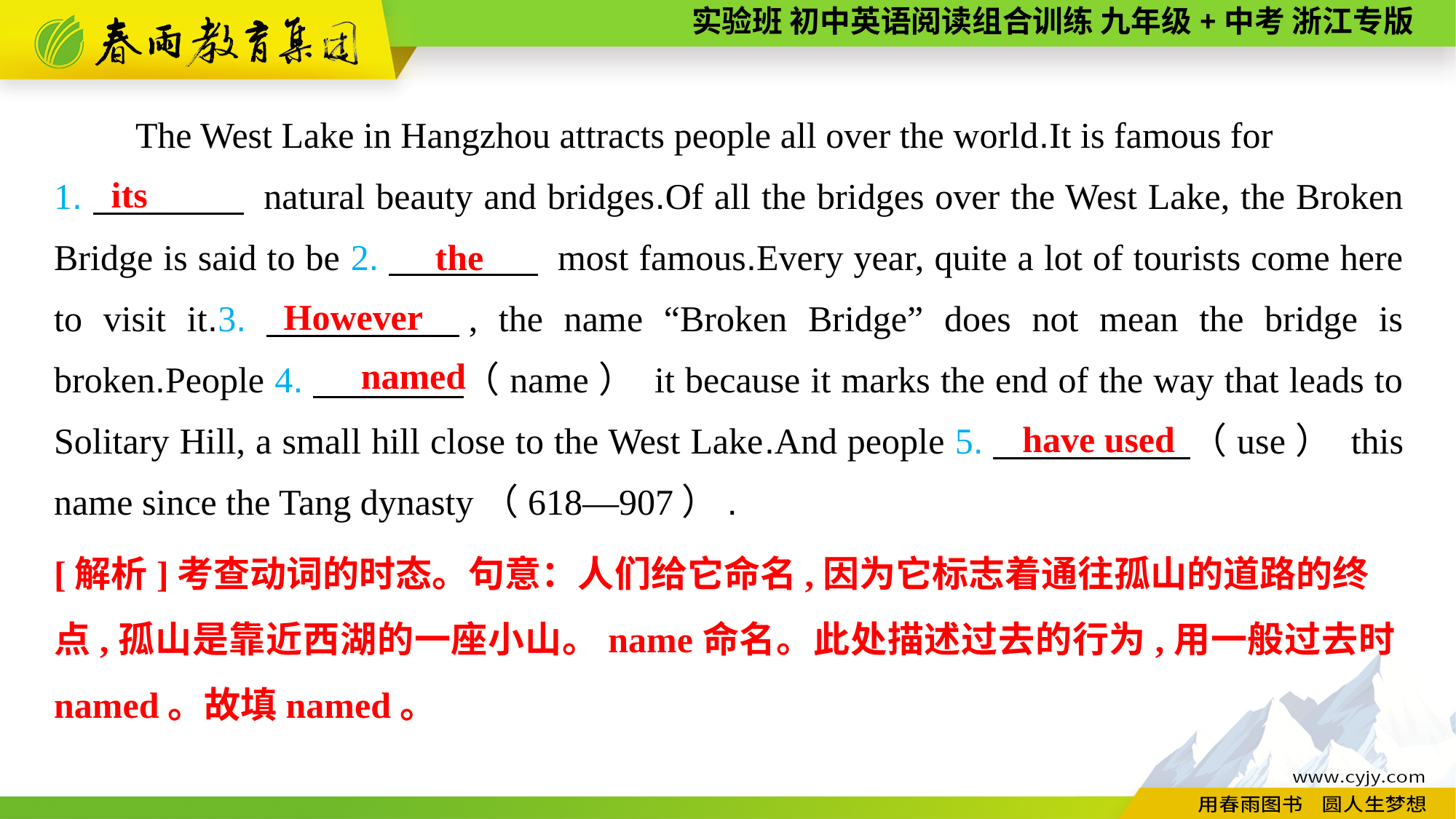

The West Lake in Hangzhou attracts people all over the world.It is famous for
1.　　　　 natural beauty and bridges.Of all the bridges over the West Lake, the Broken Bridge is said to be 2.　　　　 most famous.Every year, quite a lot of tourists come here to visit it.3.　　　　, the name “Broken Bridge” does not mean the bridge is broken.People 4.　　　　（name） it because it marks the end of the way that leads to Solitary Hill, a small hill close to the West Lake.And people 5.　     　　　（use） this name since the Tang dynasty（618—907）.
its
the
However
named
have used
[解析]考查动词的时态。句意：人们给它命名,因为它标志着通往孤山的道路的终
点,孤山是靠近西湖的一座小山。name命名。此处描述过去的行为,用一般过去时named。故填named。